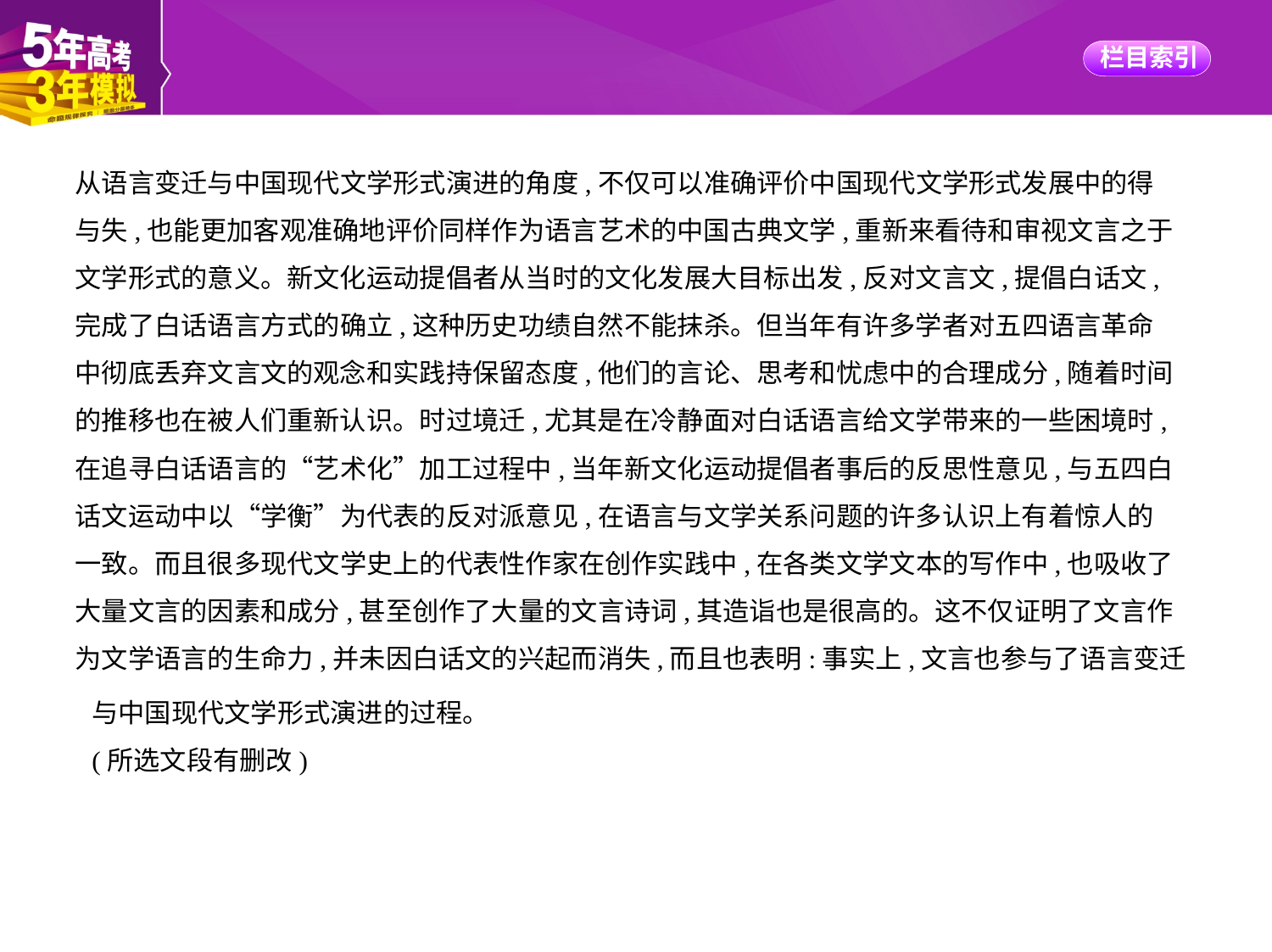

从语言变迁与中国现代文学形式演进的角度,不仅可以准确评价中国现代文学形式发展中的得
与失,也能更加客观准确地评价同样作为语言艺术的中国古典文学,重新来看待和审视文言之于
文学形式的意义。新文化运动提倡者从当时的文化发展大目标出发,反对文言文,提倡白话文,
完成了白话语言方式的确立,这种历史功绩自然不能抹杀。但当年有许多学者对五四语言革命
中彻底丢弃文言文的观念和实践持保留态度,他们的言论、思考和忧虑中的合理成分,随着时间
的推移也在被人们重新认识。时过境迁,尤其是在冷静面对白话语言给文学带来的一些困境时,
在追寻白话语言的“艺术化”加工过程中,当年新文化运动提倡者事后的反思性意见,与五四白
话文运动中以“学衡”为代表的反对派意见,在语言与文学关系问题的许多认识上有着惊人的
一致。而且很多现代文学史上的代表性作家在创作实践中,在各类文学文本的写作中,也吸收了
大量文言的因素和成分,甚至创作了大量的文言诗词,其造诣也是很高的。这不仅证明了文言作
为文学语言的生命力,并未因白话文的兴起而消失,而且也表明:事实上,文言也参与了语言变迁
与中国现代文学形式演进的过程。
(所选文段有删改)